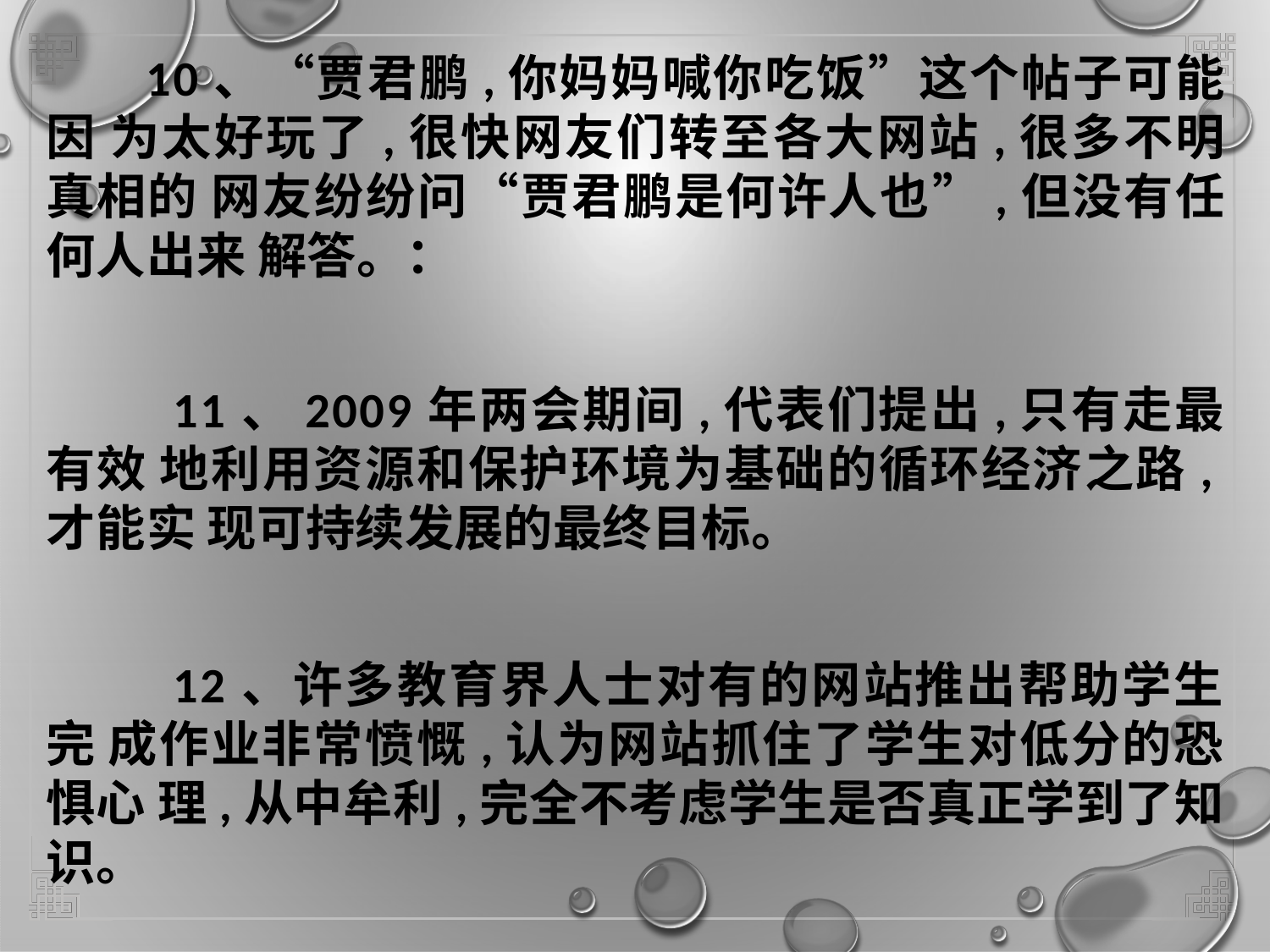

# 10、“贾君鹏,你妈妈喊你吃饭”这个帖子可能因 为太好玩了,很快网友们转至各大网站,很多不明真相的 网友纷纷问“贾君鹏是何许人也”,但没有任何人出来 解答。：
11、2009年两会期间,代表们提出,只有走最有效 地利用资源和保护环境为基础的循环经济之路,才能实 现可持续发展的最终目标。

12、许多教育界人士对有的网站推出帮助学生完 成作业非常愤慨,认为网站抓住了学生对低分的恐惧心 理,从中牟利,完全不考虑学生是否真正学到了知识。